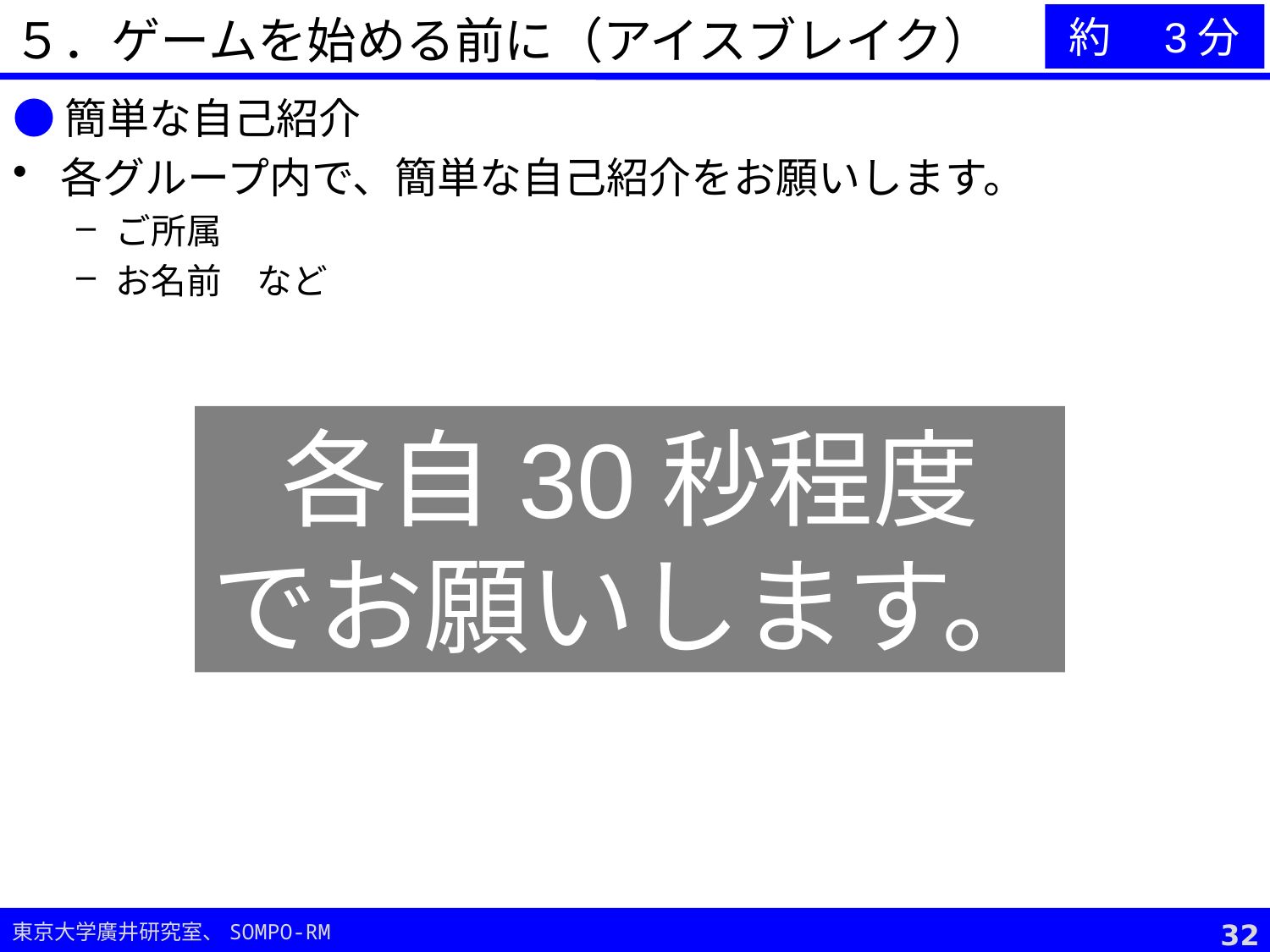

５．ゲームを始める前に（アイスブレイク）
約　3分
●簡単な自己紹介
各グループ内で、簡単な自己紹介をお願いします。
ご所属
お名前　など

各自30秒程度
でお願いします。
32